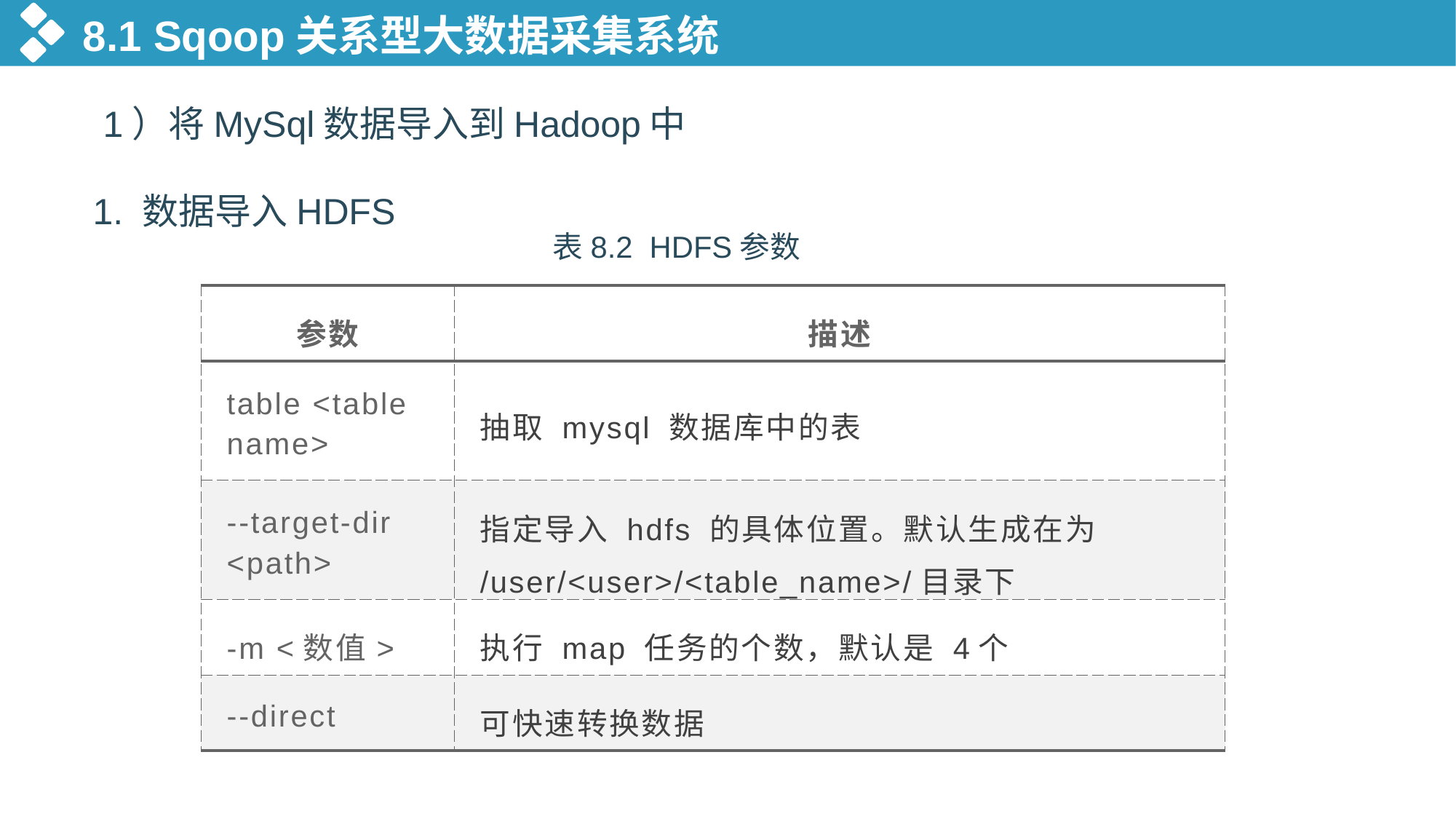

8.1 Sqoop关系型大数据采集系统

  1）将MySql数据导入到Hadoop中

 1. 数据导入HDFS
表8.2  HDFS参数
| 参数 | 描述 |
| --- | --- |
| table <table name> | 抽取 mysql 数据库中的表 |
| --target-dir <path> | 指定导入 hdfs 的具体位置。默认生成在为 /user/<user>/<table\_name>/目录下 |
| -m <数值> | 执行 map 任务的个数，默认是 4个 |
| --direct | 可快速转换数据 |